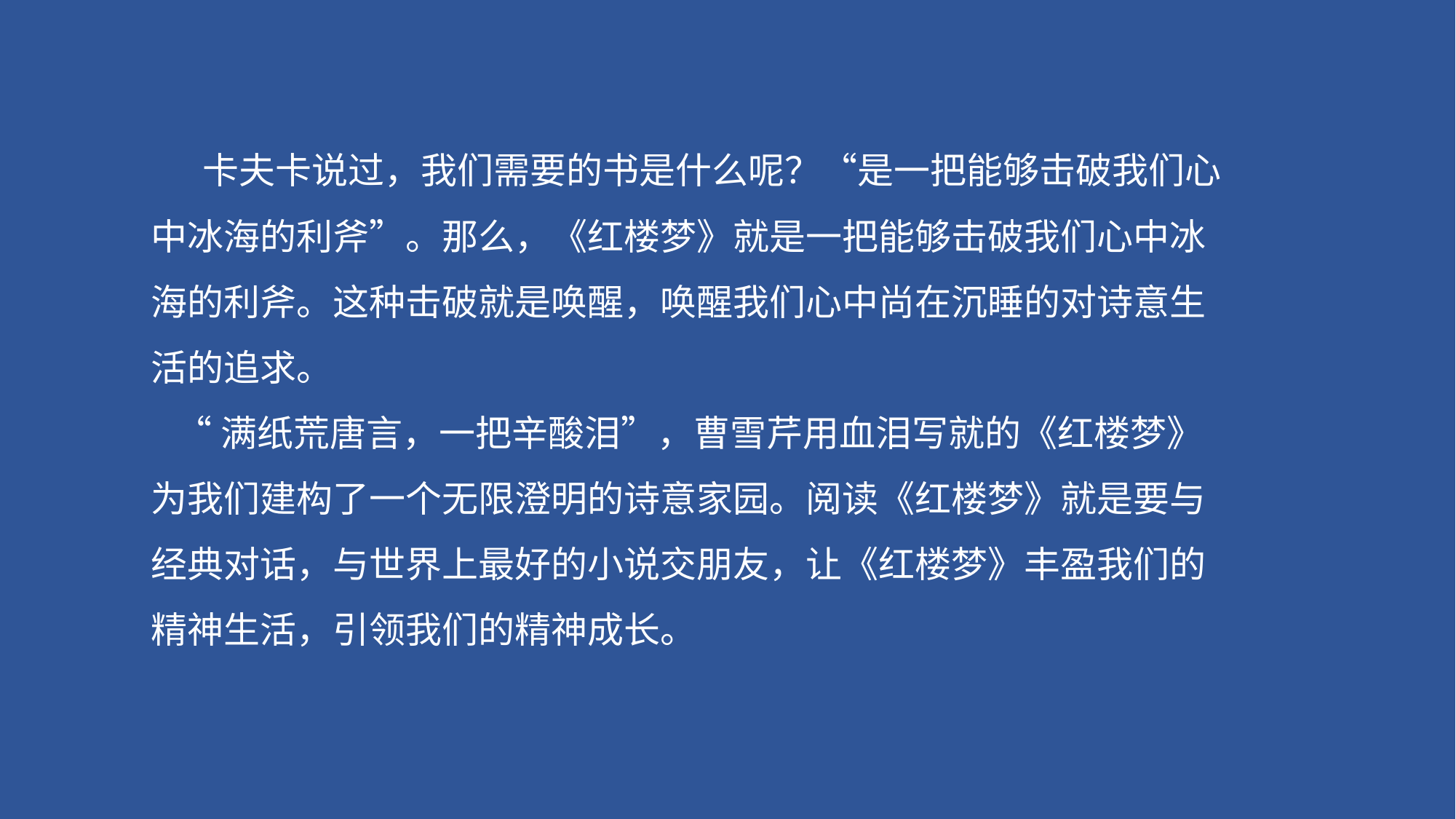

卡夫卡说过，我们需要的书是什么呢？“是一把能够击破我们心中冰海的利斧”。那么，《红楼梦》就是一把能够击破我们心中冰海的利斧。这种击破就是唤醒，唤醒我们心中尚在沉睡的对诗意生活的追求。
   “满纸荒唐言，一把辛酸泪”，曹雪芹用血泪写就的《红楼梦》为我们建构了一个无限澄明的诗意家园。阅读《红楼梦》就是要与经典对话，与世界上最好的小说交朋友，让《红楼梦》丰盈我们的精神生活，引领我们的精神成长。